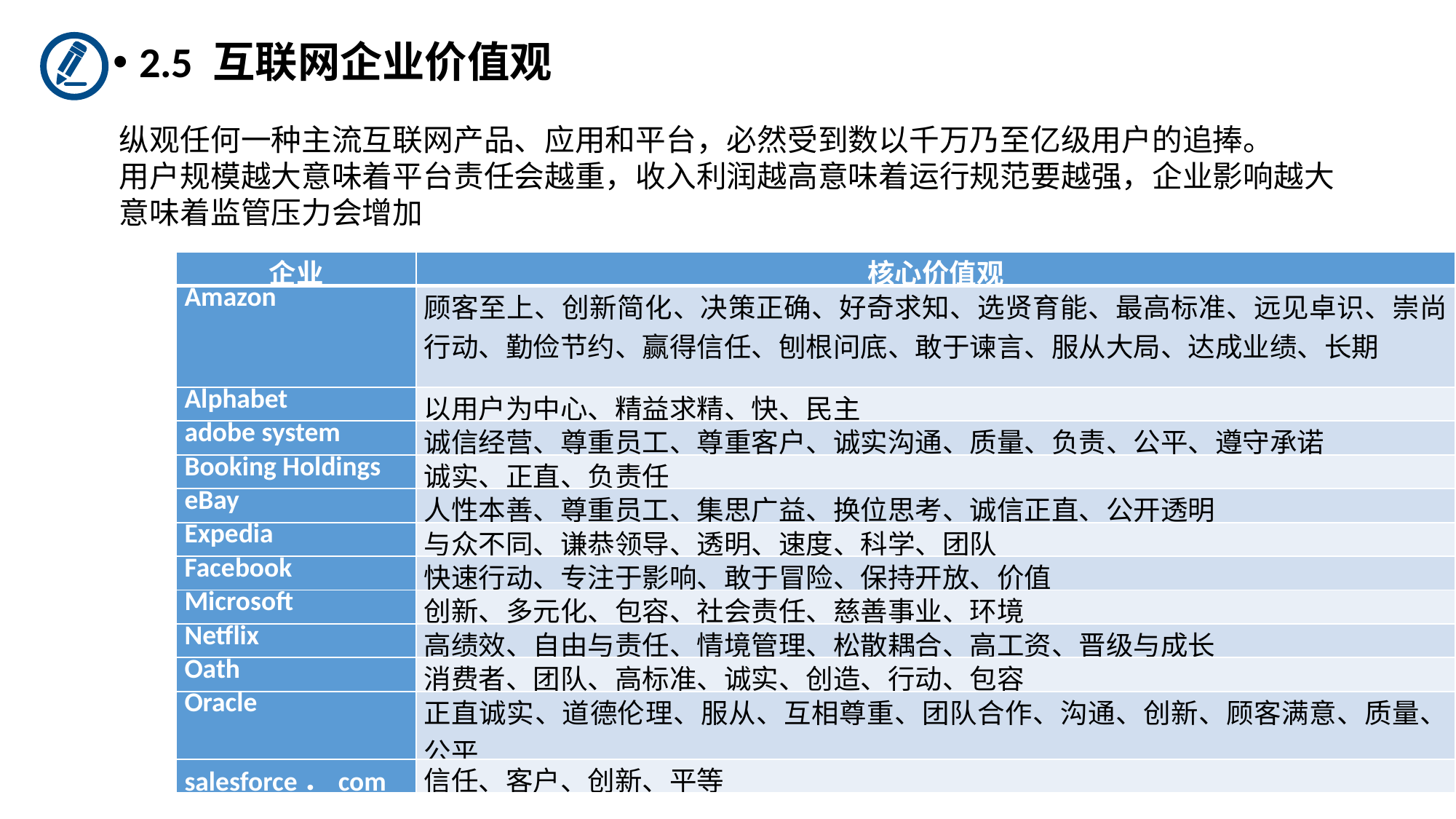

2.5 互联网企业价值观
纵观任何一种主流互联网产品、应用和平台，必然受到数以千万乃至亿级用户的追捧。
用户规模越大意味着平台责任会越重，收入利润越高意味着运行规范要越强，企业影响越大意味着监管压力会增加
| 企业 | 核心价值观 |
| --- | --- |
| Amazon | 顾客至上、创新简化、决策正确、好奇求知、选贤育能、最高标准、远见卓识、崇尚行动、勤俭节约、赢得信任、刨根问底、敢于谏言、服从大局、达成业绩、长期 |
| Alphabet | 以用户为中心、精益求精、快、民主 |
| adobe system | 诚信经营、尊重员工、尊重客户、诚实沟通、质量、负责、公平、遵守承诺 |
| Booking Holdings | 诚实、正直、负责任 |
| eBay | 人性本善、尊重员工、集思广益、换位思考、诚信正直、公开透明 |
| Expedia | 与众不同、谦恭领导、透明、速度、科学、团队 |
| Facebook | 快速行动、专注于影响、敢于冒险、保持开放、价值 |
| Microsoft | 创新、多元化、包容、社会责任、慈善事业、环境 |
| Netflix | 高绩效、自由与责任、情境管理、松散耦合、高工资、晋级与成长 |
| Oath | 消费者、团队、高标准、诚实、创造、行动、包容 |
| Oracle | 正直诚实、道德伦理、服从、互相尊重、团队合作、沟通、创新、顾客满意、质量、公平 |
| salesforce．com | 信任、客户、创新、平等 |